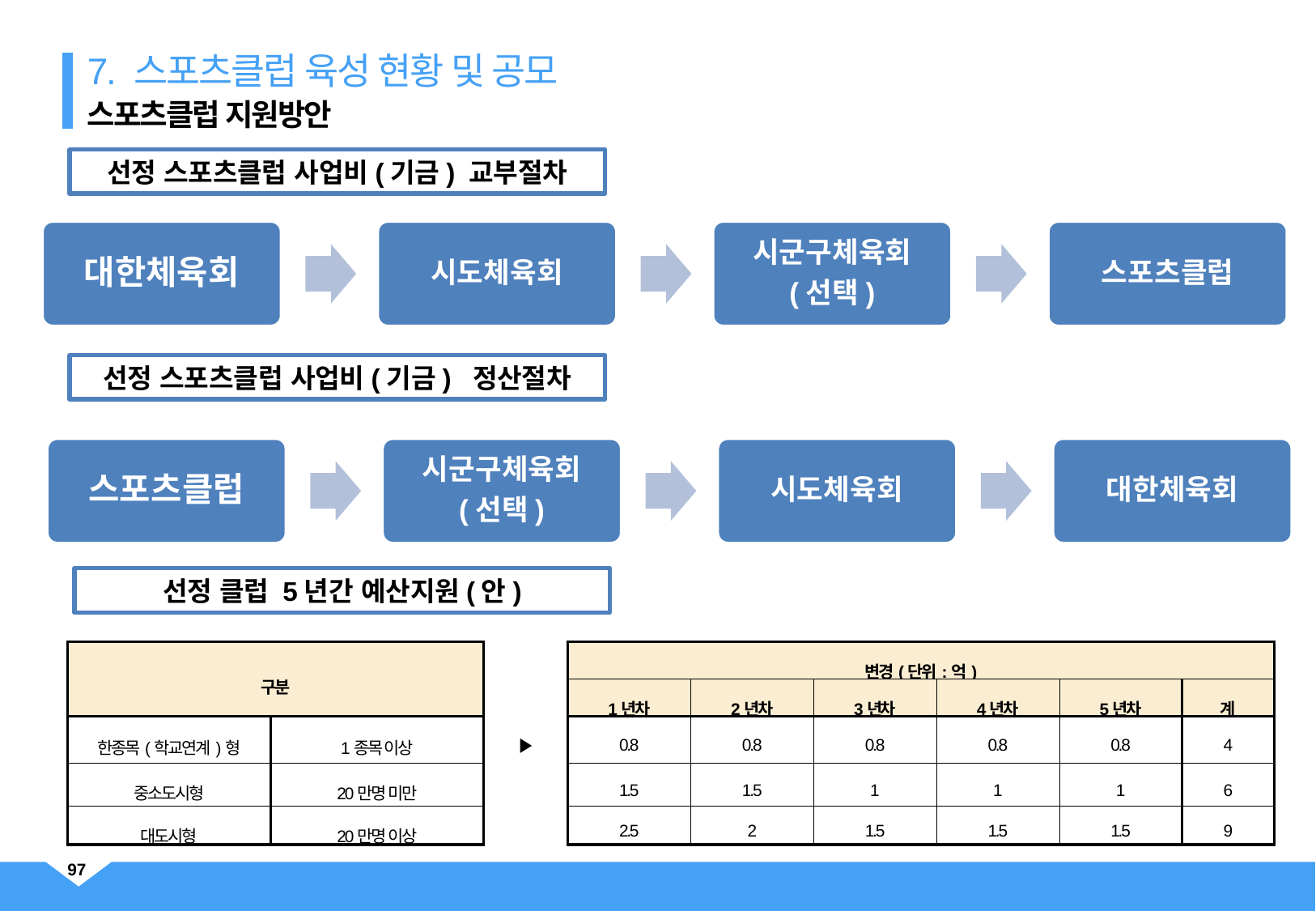

스포츠클럽 지원방안
7. 스포츠클럽 육성 현황 및 공모
선정 스포츠클럽 사업비(기금) 교부절차
대한체육회

시도체육회

시군구체육회
(선택)

스포츠클럽
선정 스포츠클럽 사업비(기금)  정산절차
스포츠클럽

시군구체육회
(선택)

시도체육회

대한체육회
선정 클럽 5년간 예산지원(안)
| 구분 |  | ▶ | 변경(단위:억) |  |  |  |  |  |
| --- | --- | --- | --- | --- | --- | --- | --- | --- |
|  |  |  | 1년차 | 2년차 | 3년차 | 4년차 | 5년차 | 계 |
| 한종목(학교연계)형 | 1종목 이상 |  | 0.8 | 0.8 | 0.8 | 0.8 | 0.8 | 4 |
| 중소도시형 | 20만명 미만 |  | 1.5 | 1.5 | 1 | 1 | 1 | 6 |
| 대도시형 | 20만명 이상 |  | 2.5 | 2 | 1.5 | 1.5 | 1.5 | 9 |